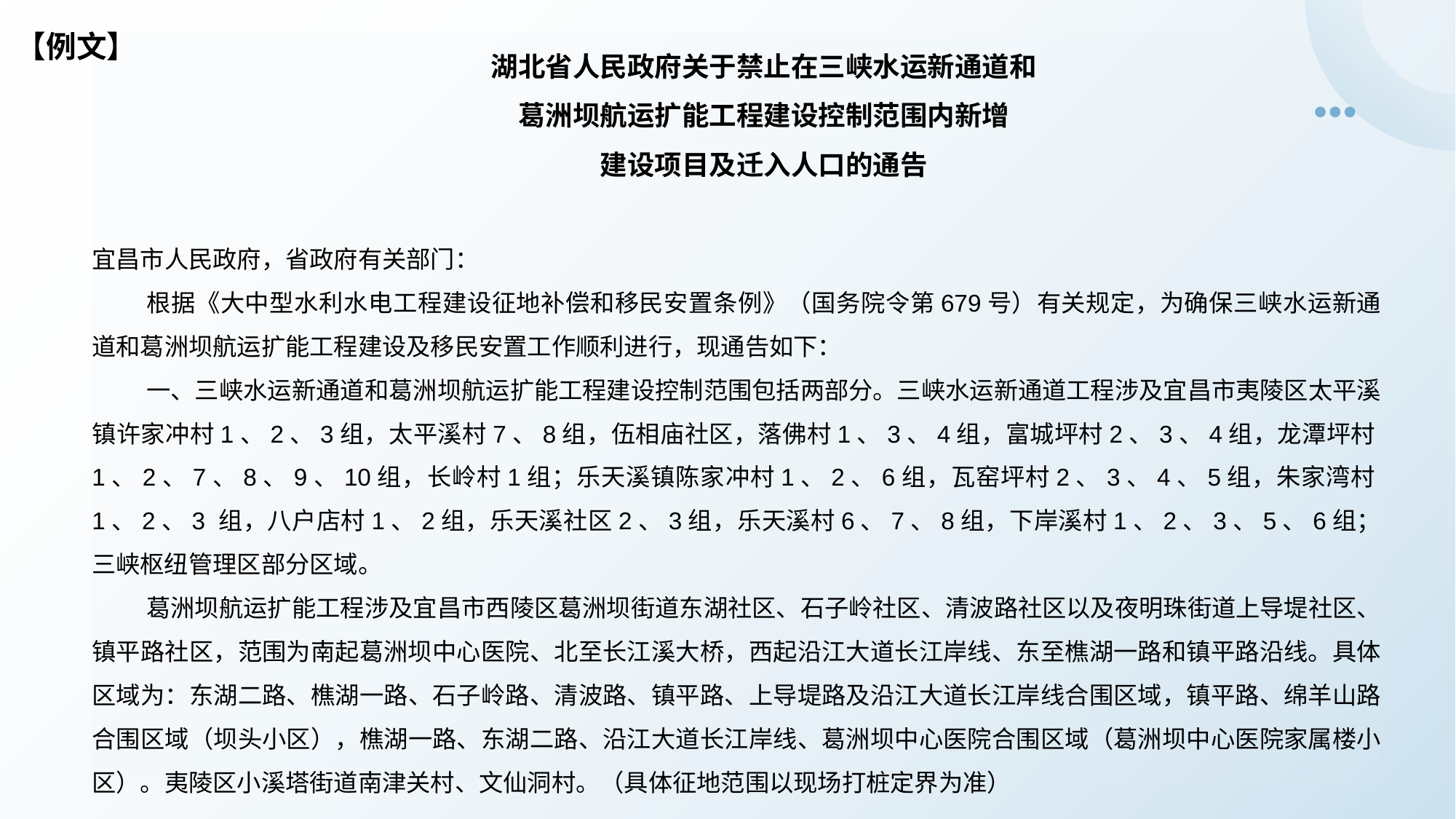

# 【例文】
湖北省人民政府关于禁止在三峡水运新通道和
葛洲坝航运扩能工程建设控制范围内新增
建设项目及迁入人口的通告

宜昌市人民政府，省政府有关部门：
根据《大中型水利水电工程建设征地补偿和移民安置条例》（国务院令第679号）有关规定，为确保三峡水运新通道和葛洲坝航运扩能工程建设及移民安置工作顺利进行，现通告如下：
一、三峡水运新通道和葛洲坝航运扩能工程建设控制范围包括两部分。三峡水运新通道工程涉及宜昌市夷陵区太平溪镇许家冲村1、2、3组，太平溪村7、8组，伍相庙社区，落佛村1、3、4组，富城坪村2、3、4组，龙潭坪村1、2、7、8、9、10组，长岭村1组；乐天溪镇陈家冲村1、2、6组，瓦窑坪村2、3、4、5组，朱家湾村1、2、3 组，八户店村1、2组，乐天溪社区2、3组，乐天溪村6、7、8组，下岸溪村1、2、3、5、6组；三峡枢纽管理区部分区域。
葛洲坝航运扩能工程涉及宜昌市西陵区葛洲坝街道东湖社区、石子岭社区、清波路社区以及夜明珠街道上导堤社区、镇平路社区，范围为南起葛洲坝中心医院、北至长江溪大桥，西起沿江大道长江岸线、东至樵湖一路和镇平路沿线。具体区域为：东湖二路、樵湖一路、石子岭路、清波路、镇平路、上导堤路及沿江大道长江岸线合围区域，镇平路、绵羊山路合围区域（坝头小区），樵湖一路、东湖二路、沿江大道长江岸线、葛洲坝中心医院合围区域（葛洲坝中心医院家属楼小区）。夷陵区小溪塔街道南津关村、文仙洞村。（具体征地范围以现场打桩定界为准）